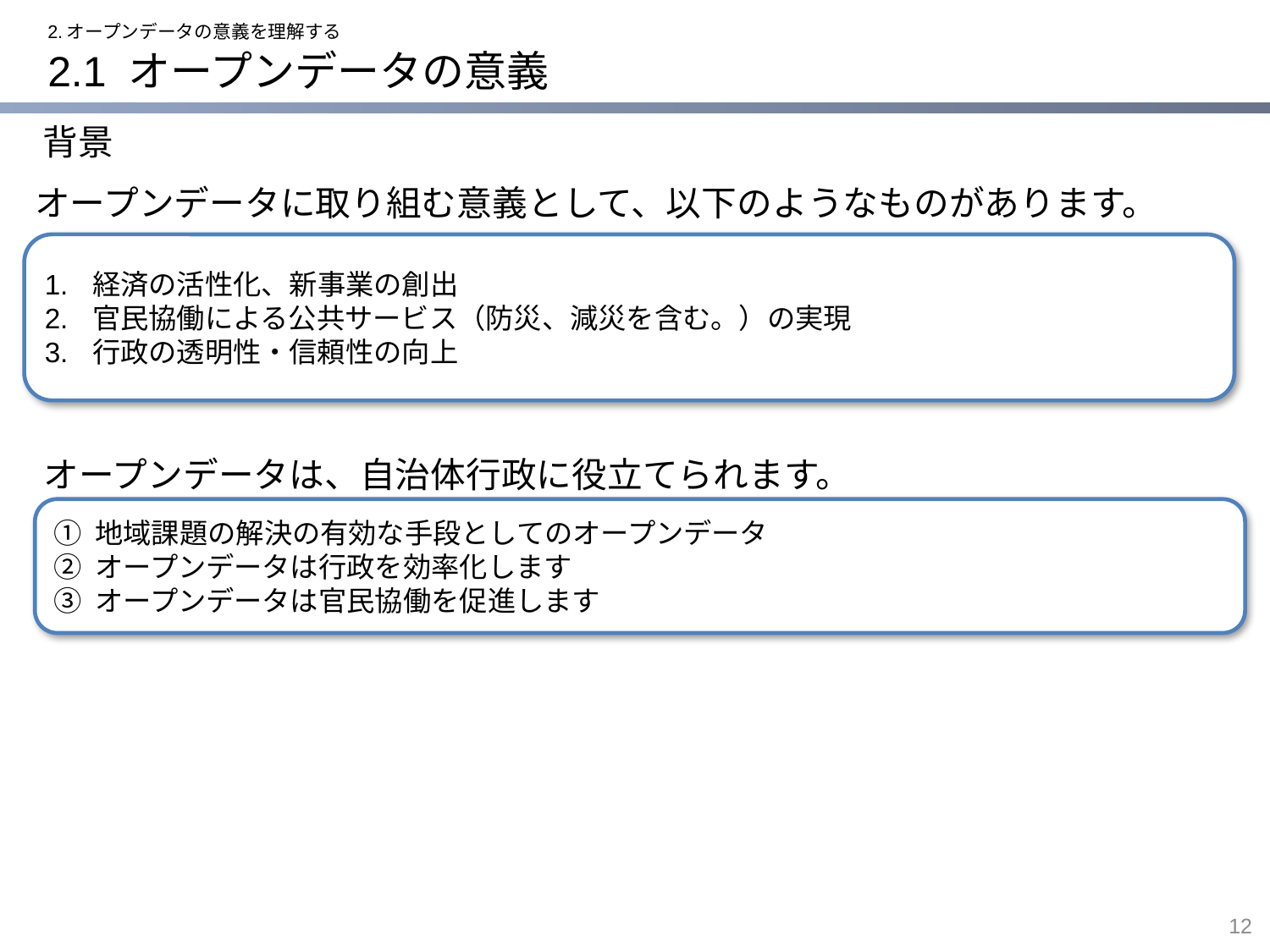

2.オープンデータの意義を理解する
# 2.1 オープンデータの意義
背景
オープンデータに取り組む意義として、以下のようなものがあります。
経済の活性化、新事業の創出
官民協働による公共サービス（防災、減災を含む。）の実現
行政の透明性・信頼性の向上
オープンデータは、自治体行政に役立てられます。
① 地域課題の解決の有効な手段としてのオープンデータ
② オープンデータは行政を効率化します
③ オープンデータは官民協働を促進します
12